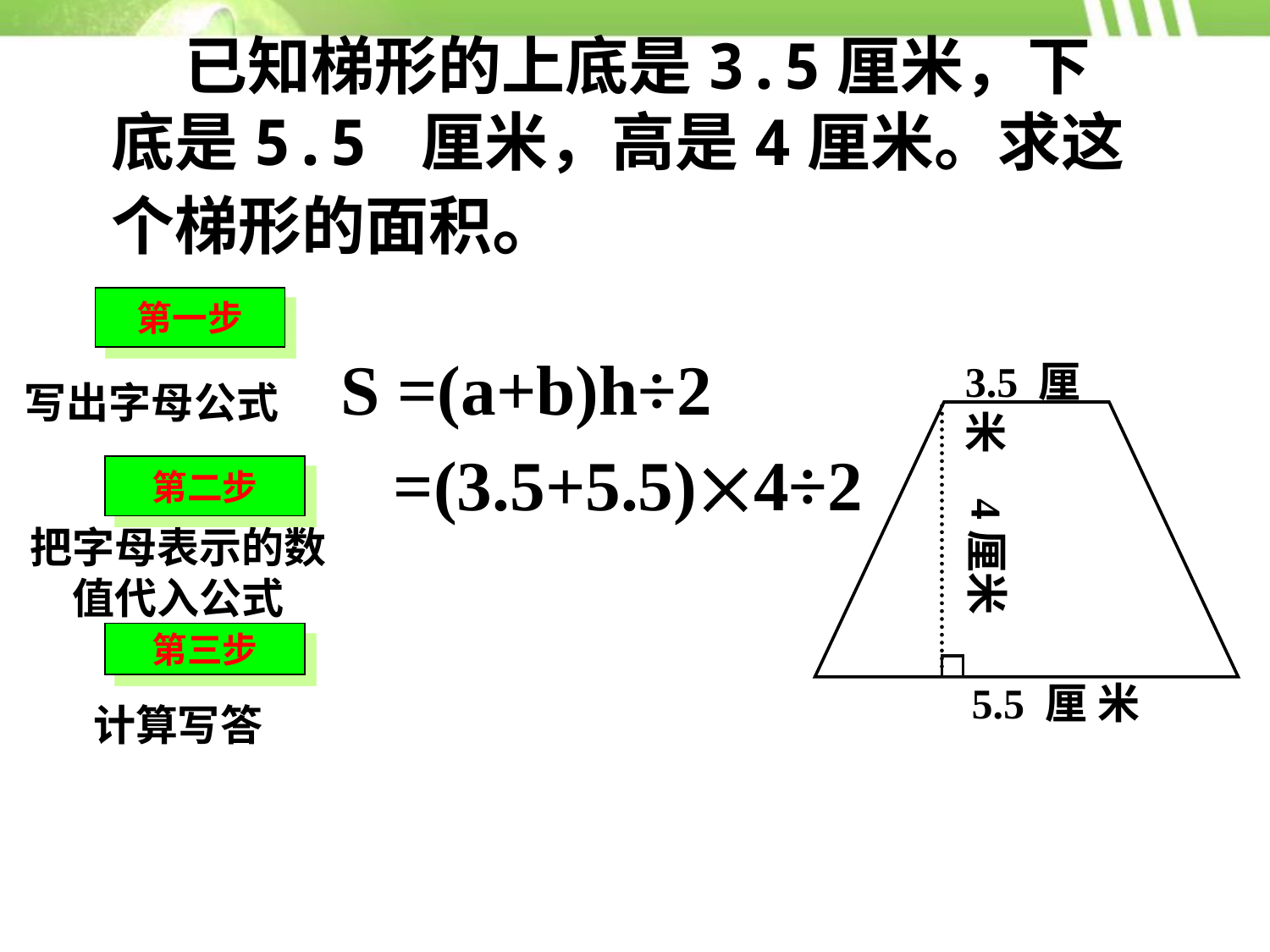

已知梯形的上底是3.5厘米，下底是5.5 厘米，高是4厘米。求这个梯形的面积。
第一步
S =(a+b)h÷2
3.5 厘 米
写出字母公式

=(3.5+5.5)×4÷2
第二步
4厘米
把字母表示的数值代入公式
第三步

5.5 厘 米
计算写答